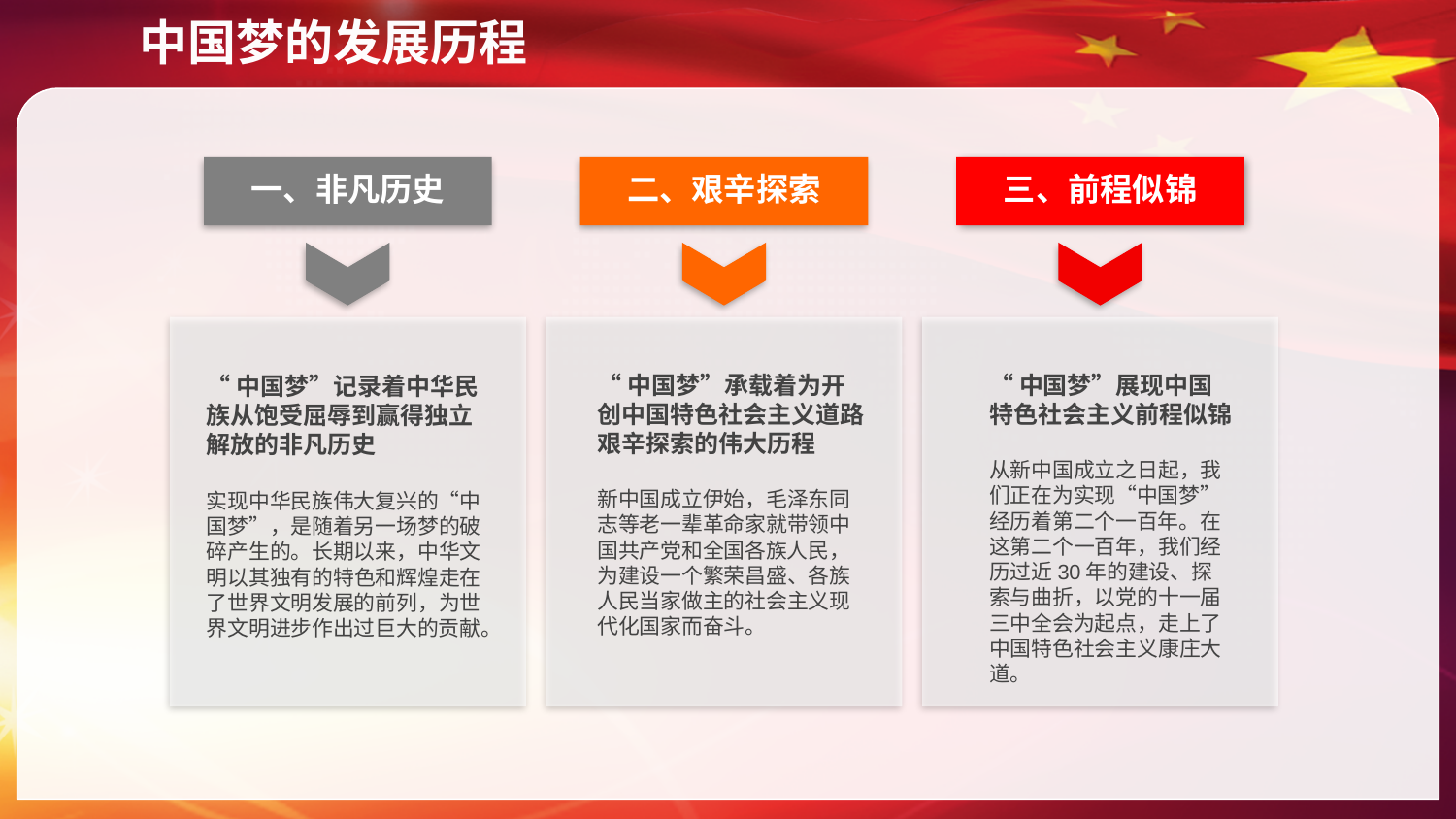

中国梦的发展历程

一、非凡历史
二、艰辛探索
三、前程似锦

“中国梦”承载着为开创中国特色社会主义道路艰辛探索的伟大历程

新中国成立伊始，毛泽东同志等老一辈革命家就带领中国共产党和全国各族人民，为建设一个繁荣昌盛、各族人民当家做主的社会主义现代化国家而奋斗。

“中国梦”展现中国特色社会主义前程似锦

从新中国成立之日起，我们正在为实现“中国梦”经历着第二个一百年。在这第二个一百年，我们经历过近30年的建设、探索与曲折，以党的十一届三中全会为起点，走上了中国特色社会主义康庄大道。
“中国梦”记录着中华民族从饱受屈辱到赢得独立解放的非凡历史

实现中华民族伟大复兴的“中国梦”，是随着另一场梦的破碎产生的。长期以来，中华文明以其独有的特色和辉煌走在了世界文明发展的前列，为世界文明进步作出过巨大的贡献。